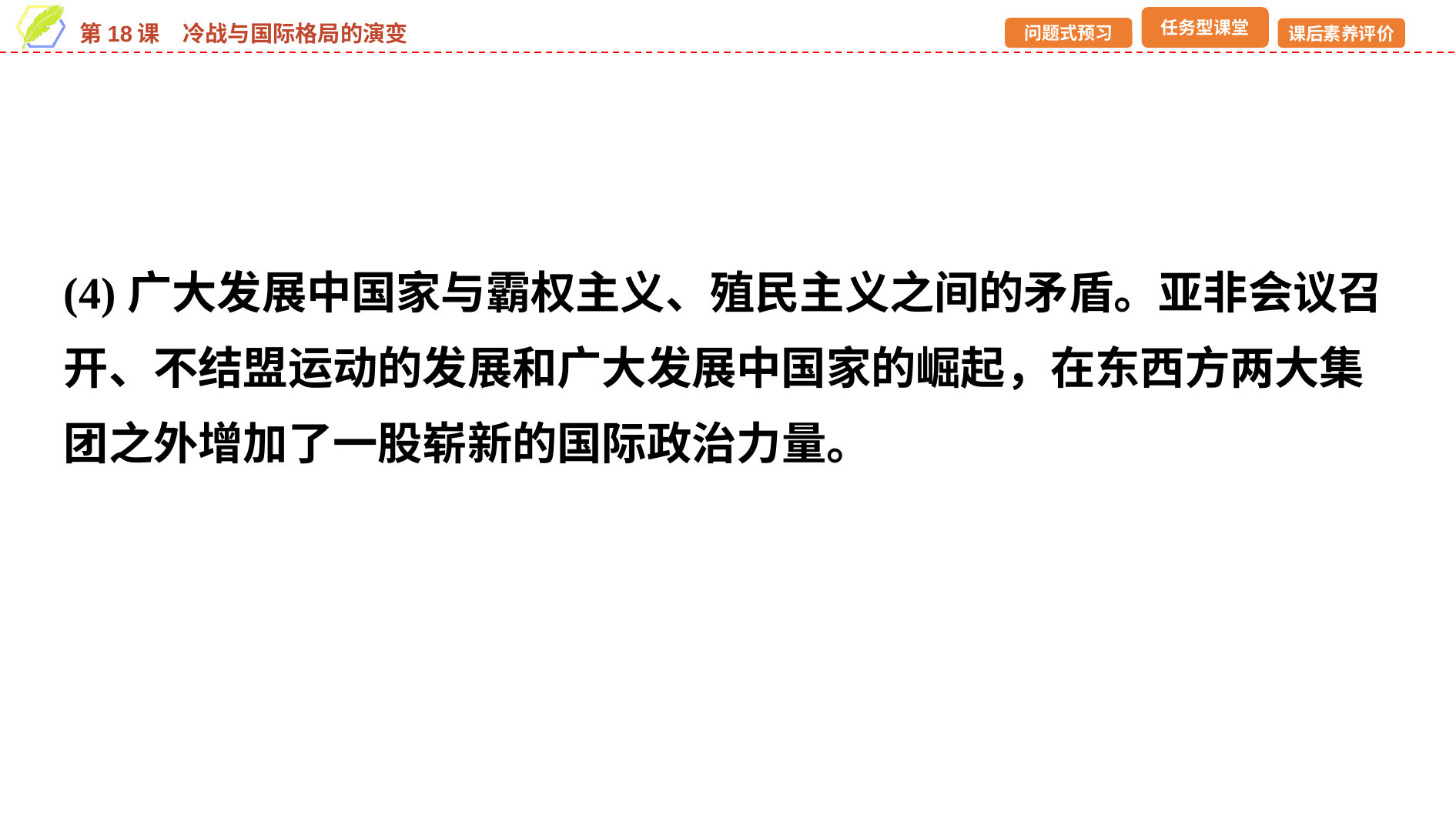

(4)广大发展中国家与霸权主义、殖民主义之间的矛盾。亚非会议召开、不结盟运动的发展和广大发展中国家的崛起，在东西方两大集团之外增加了一股崭新的国际政治力量。